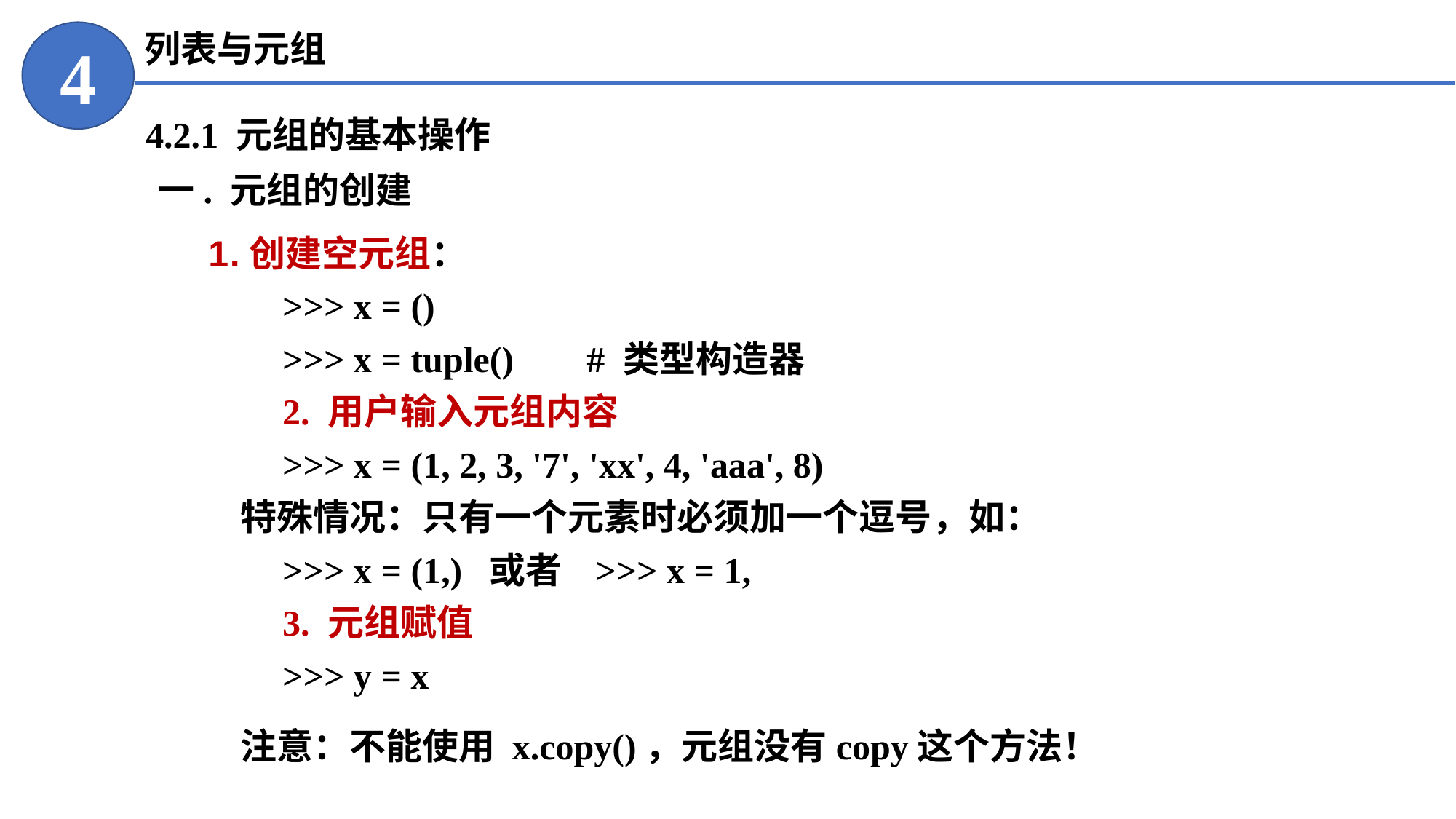

列表与元组
4
4.2.1 元组的基本操作
一. 元组的创建
创建空元组：
>>> x = ()
>>> x = tuple()        # 类型构造器
2. 用户输入元组内容
>>> x = (1, 2, 3, '7', 'xx', 4, 'aaa', 8)
特殊情况：只有一个元素时必须加一个逗号，如：
>>> x = (1,)  或者   >>> x = 1,
3. 元组赋值
>>> y = x
注意：不能使用 x.copy()，元组没有copy这个方法！